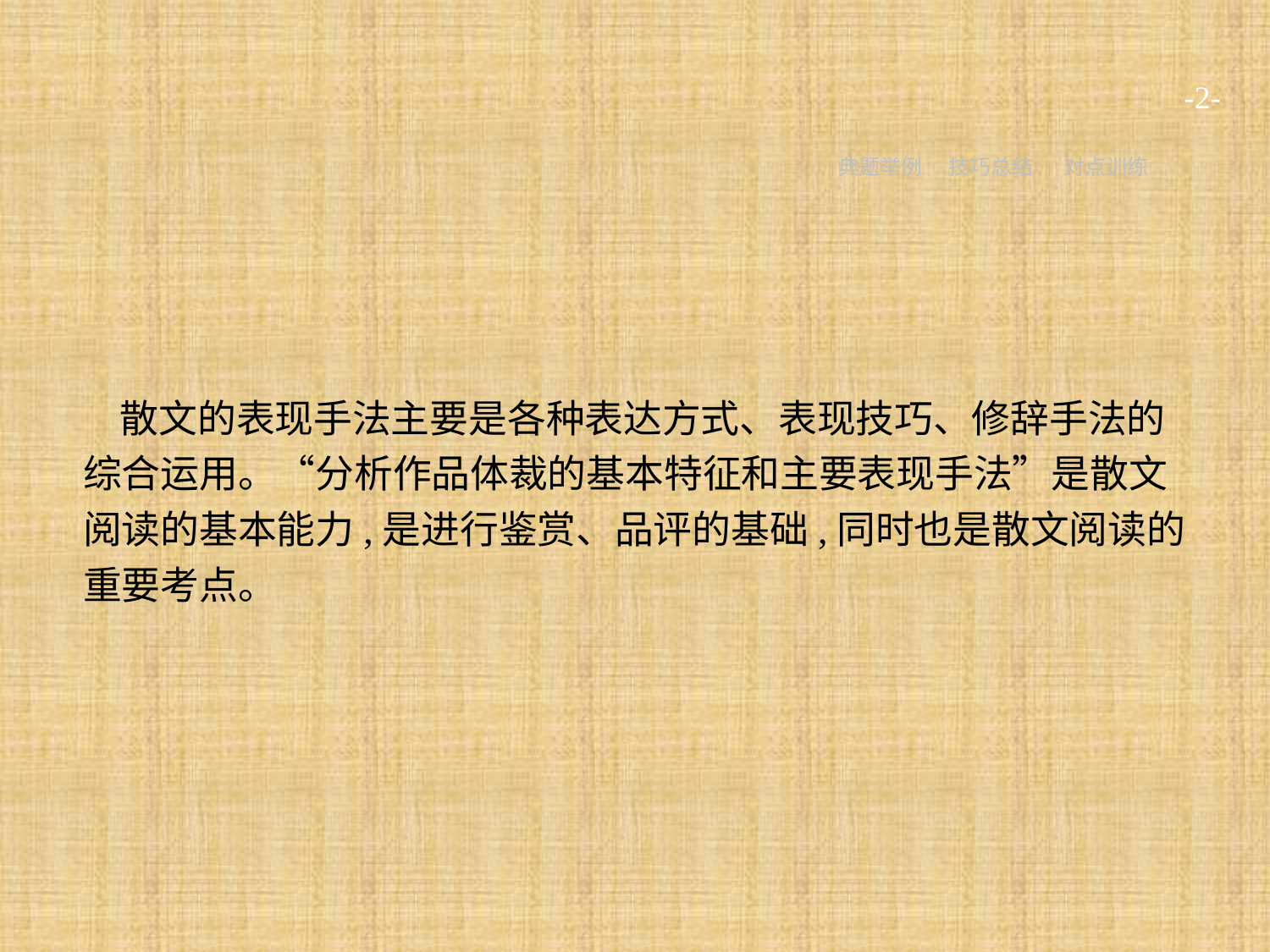

-2-
典题举例
技巧总结
对点训练
散文的表现手法主要是各种表达方式、表现技巧、修辞手法的综合运用。“分析作品体裁的基本特征和主要表现手法”是散文阅读的基本能力,是进行鉴赏、品评的基础,同时也是散文阅读的重要考点。